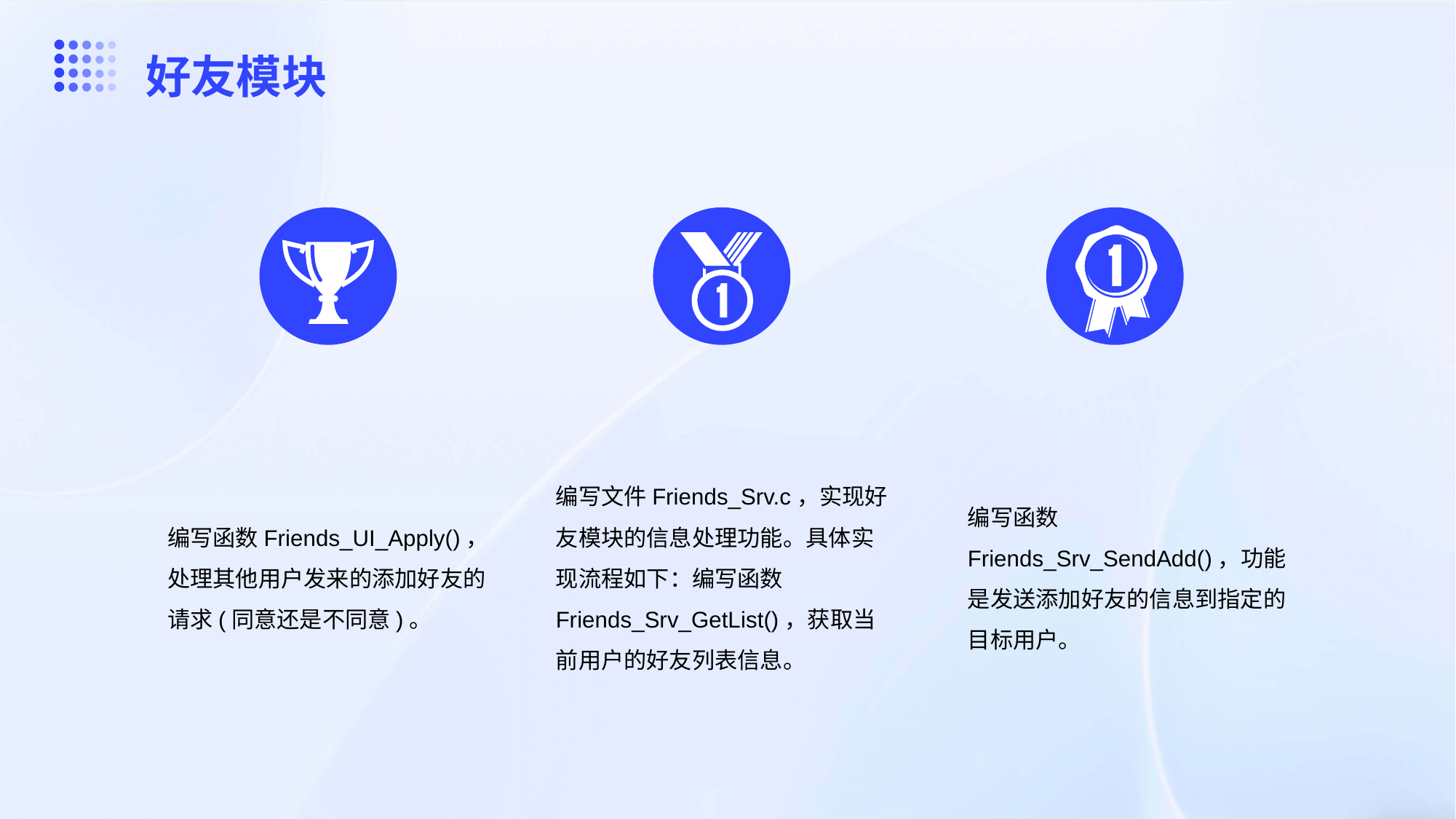

好友模块

编写函数Friends_UI_Apply()，处理其他用户发来的添加好友的请求(同意还是不同意)。
编写文件Friends_Srv.c，实现好友模块的信息处理功能。具体实现流程如下：编写函数Friends_Srv_GetList()，获取当前用户的好友列表信息。
编写函数Friends_Srv_SendAdd()，功能是发送添加好友的信息到指定的目标用户。